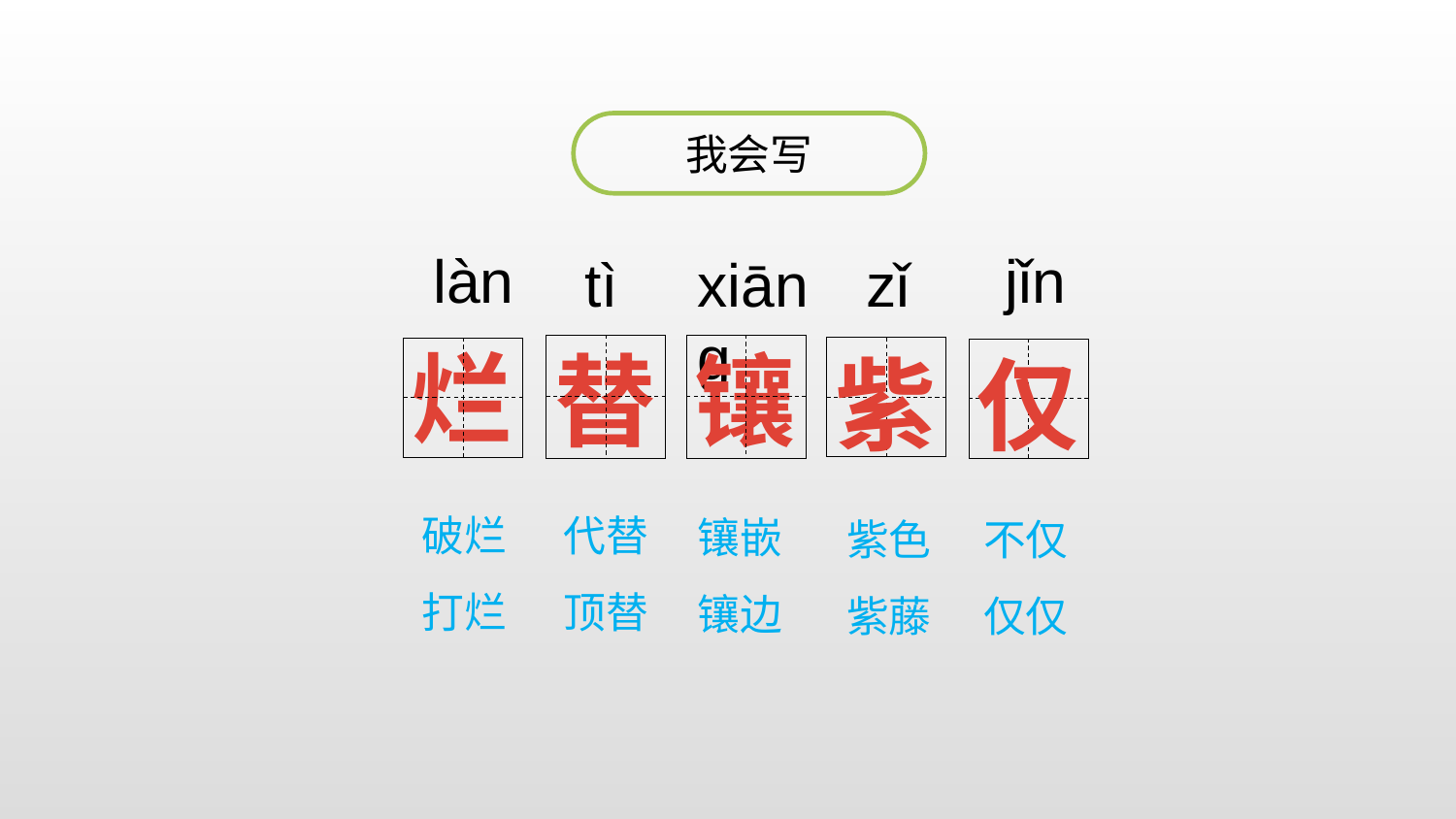

我会写
làn
jǐn
tì
xiāng
zǐ
烂
替
镶

仅

紫

 破烂
 打烂
代替
顶替
镶嵌
镶边
紫色
紫藤
不仅
仅仅